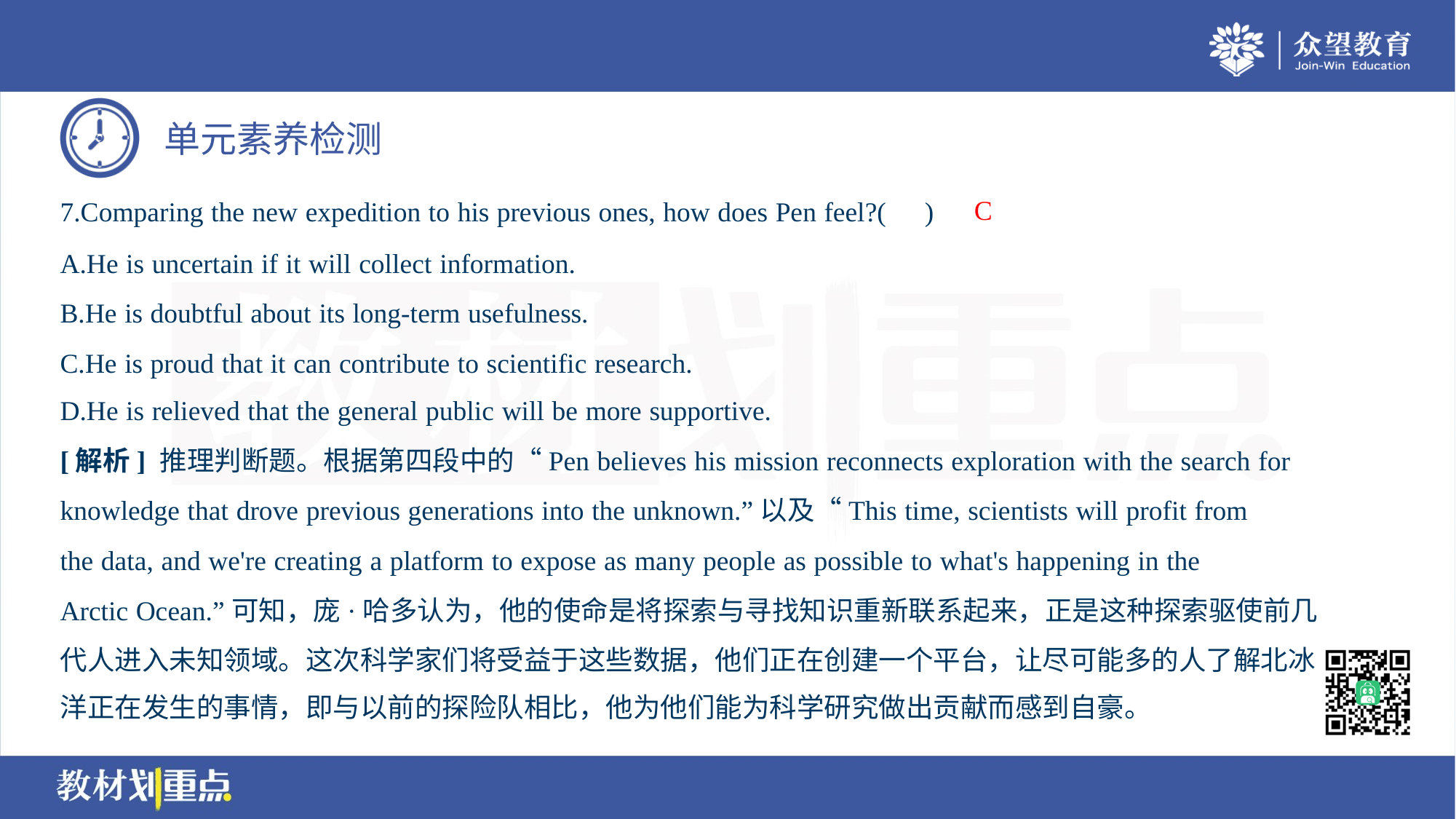

C
7.Comparing the new expedition to his previous ones, how does Pen feel?(     )
A.He is uncertain if it will collect information.
B.He is doubtful about its long-term usefulness.
C.He is proud that it can contribute to scientific research.
D.He is relieved that the general public will be more supportive.
[解析] 推理判断题。根据第四段中的“Pen believes his mission reconnects exploration with the search for
knowledge that drove previous generations into the unknown.”以及“This time, scientists will profit from
the data, and we're creating a platform to expose as many people as possible to what's happening in the
Arctic Ocean.”可知，庞·哈多认为，他的使命是将探索与寻找知识重新联系起来，正是这种探索驱使前几
代人进入未知领域。这次科学家们将受益于这些数据，他们正在创建一个平台，让尽可能多的人了解北冰
洋正在发生的事情，即与以前的探险队相比，他为他们能为科学研究做出贡献而感到自豪。